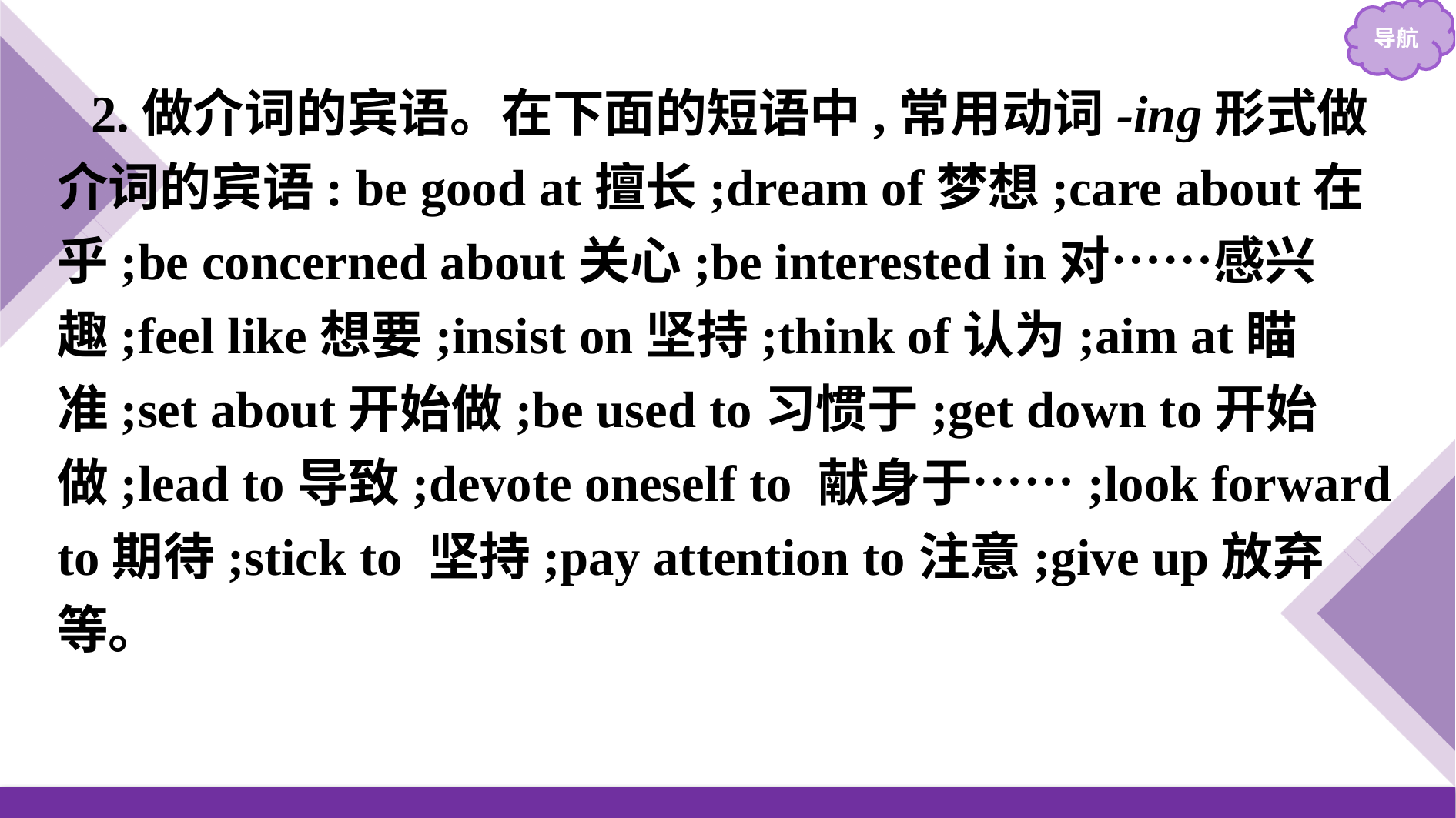

2.做介词的宾语。在下面的短语中,常用动词-ing形式做介词的宾语: be good at擅长;dream of梦想;care about在乎;be concerned about关心;be interested in对……感兴趣;feel like想要;insist on坚持;think of认为;aim at瞄准;set about开始做;be used to习惯于;get down to开始做;lead to导致;devote oneself to 献身于……;look forward to期待;stick to 坚持;pay attention to注意;give up放弃等。